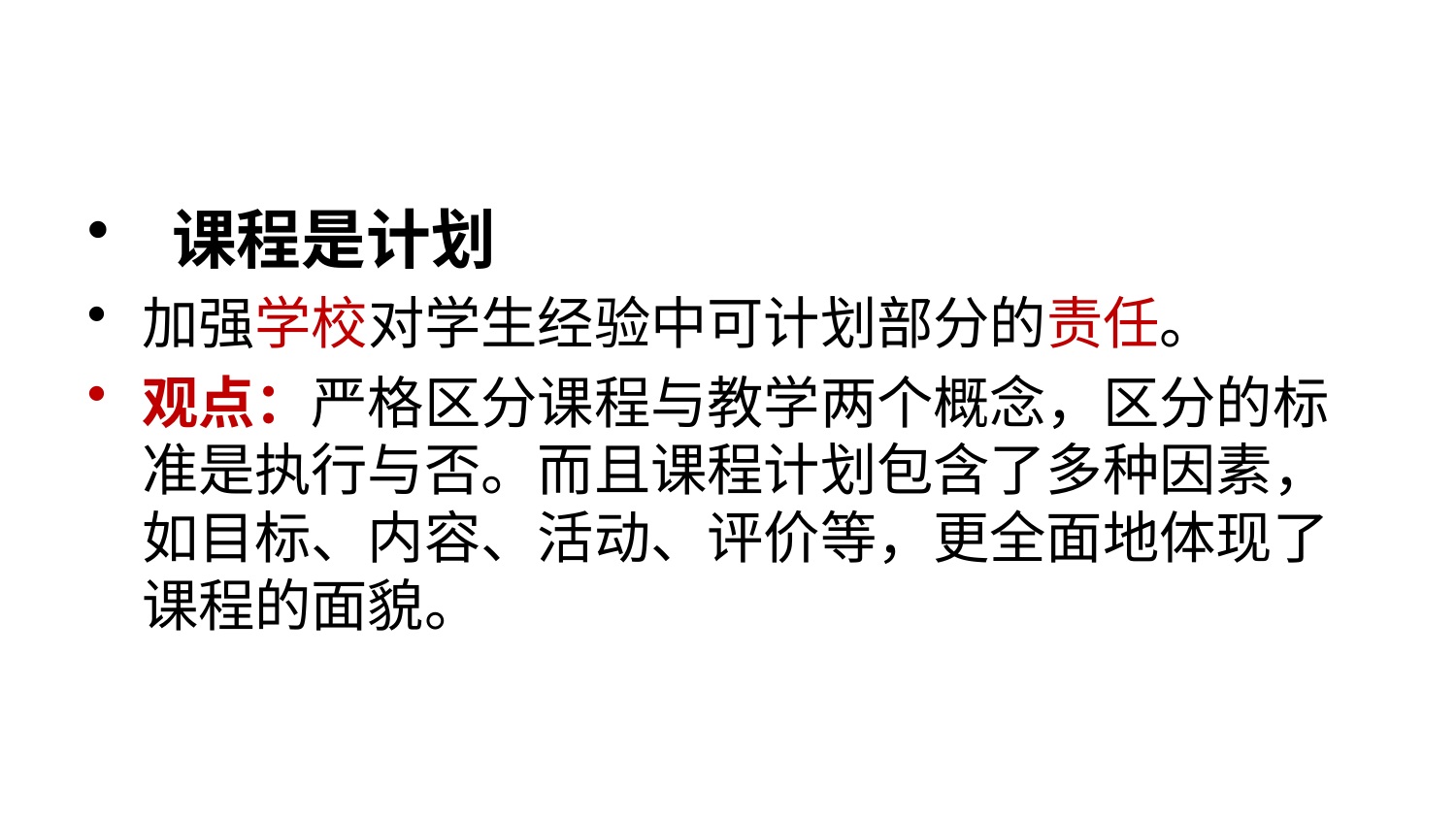

#
 课程是计划
加强学校对学生经验中可计划部分的责任。
观点：严格区分课程与教学两个概念，区分的标准是执行与否。而且课程计划包含了多种因素，如目标、内容、活动、评价等，更全面地体现了课程的面貌。